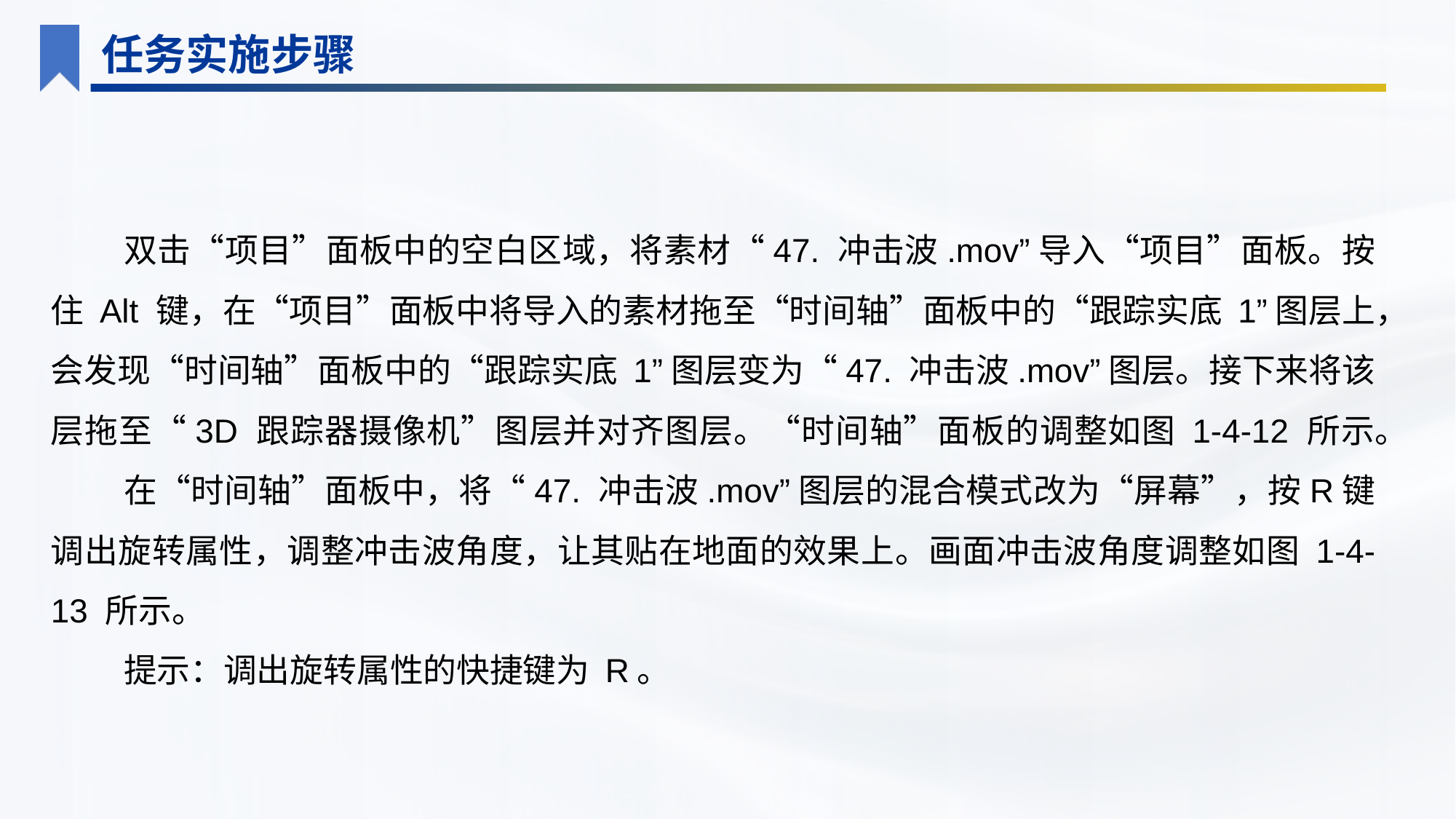

任务实施步骤
双击“项目”面板中的空白区域，将素材“47. 冲击波.mov”导入“项目”面板。按住 Alt 键，在“项目”面板中将导入的素材拖至“时间轴”面板中的“跟踪实底 1”图层上，会发现“时间轴”面板中的“跟踪实底 1”图层变为“47. 冲击波.mov”图层。接下来将该层拖至“3D 跟踪器摄像机”图层并对齐图层。“时间轴”面板的调整如图 1-4-12 所示。
在“时间轴”面板中，将“47. 冲击波.mov”图层的混合模式改为“屏幕”，按R键调出旋转属性，调整冲击波角度，让其贴在地面的效果上。画面冲击波角度调整如图 1-4-13 所示。
提示：调出旋转属性的快捷键为 R。